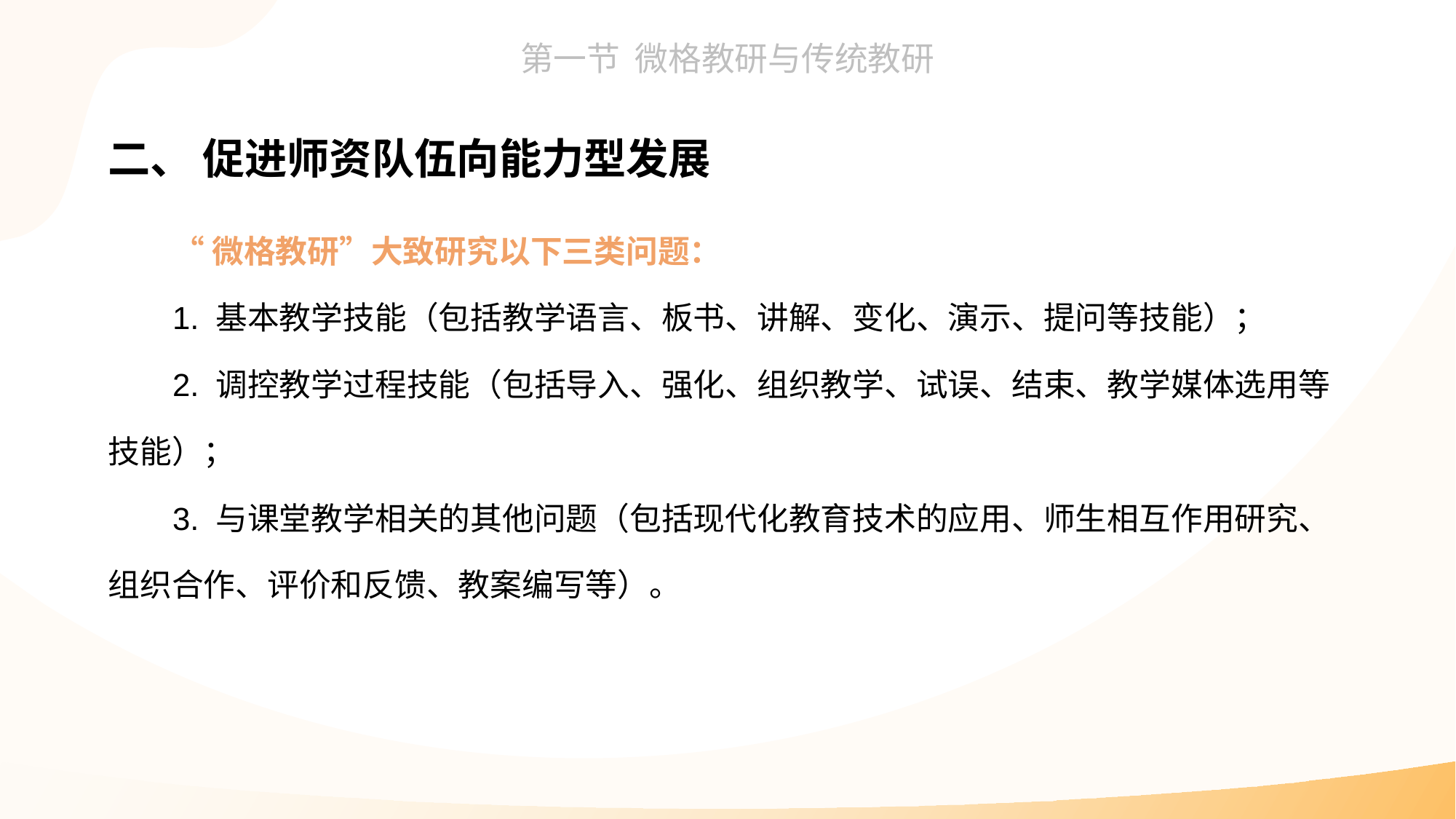

二、 促进师资队伍向能力型发展
“微格教研”大致研究以下三类问题：
1. 基本教学技能（包括教学语言、板书、讲解、变化、演示、提问等技能）；
2. 调控教学过程技能（包括导入、强化、组织教学、试误、结束、教学媒体选用等技能）；
3. 与课堂教学相关的其他问题（包括现代化教育技术的应用、师生相互作用研究、组织合作、评价和反馈、教案编写等）。